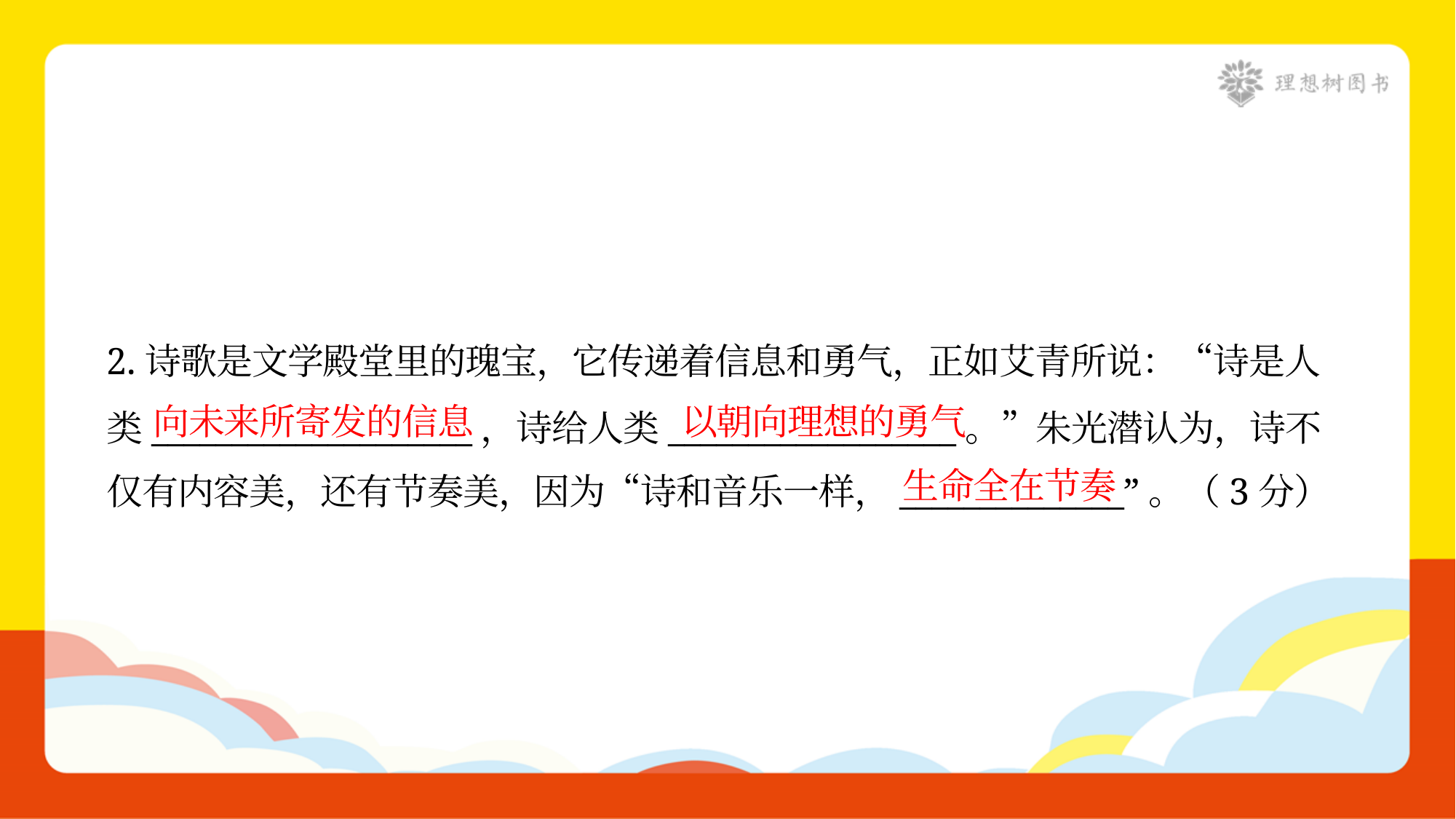

2.诗歌是文学殿堂里的瑰宝，它传递着信息和勇气，正如艾青所说：“诗是人
类____________________，诗给人类__________________。”朱光潜认为，诗不
仅有内容美，还有节奏美，因为“诗和音乐一样，______________”。（3分）
向未来所寄发的信息
以朝向理想的勇气
生命全在节奏